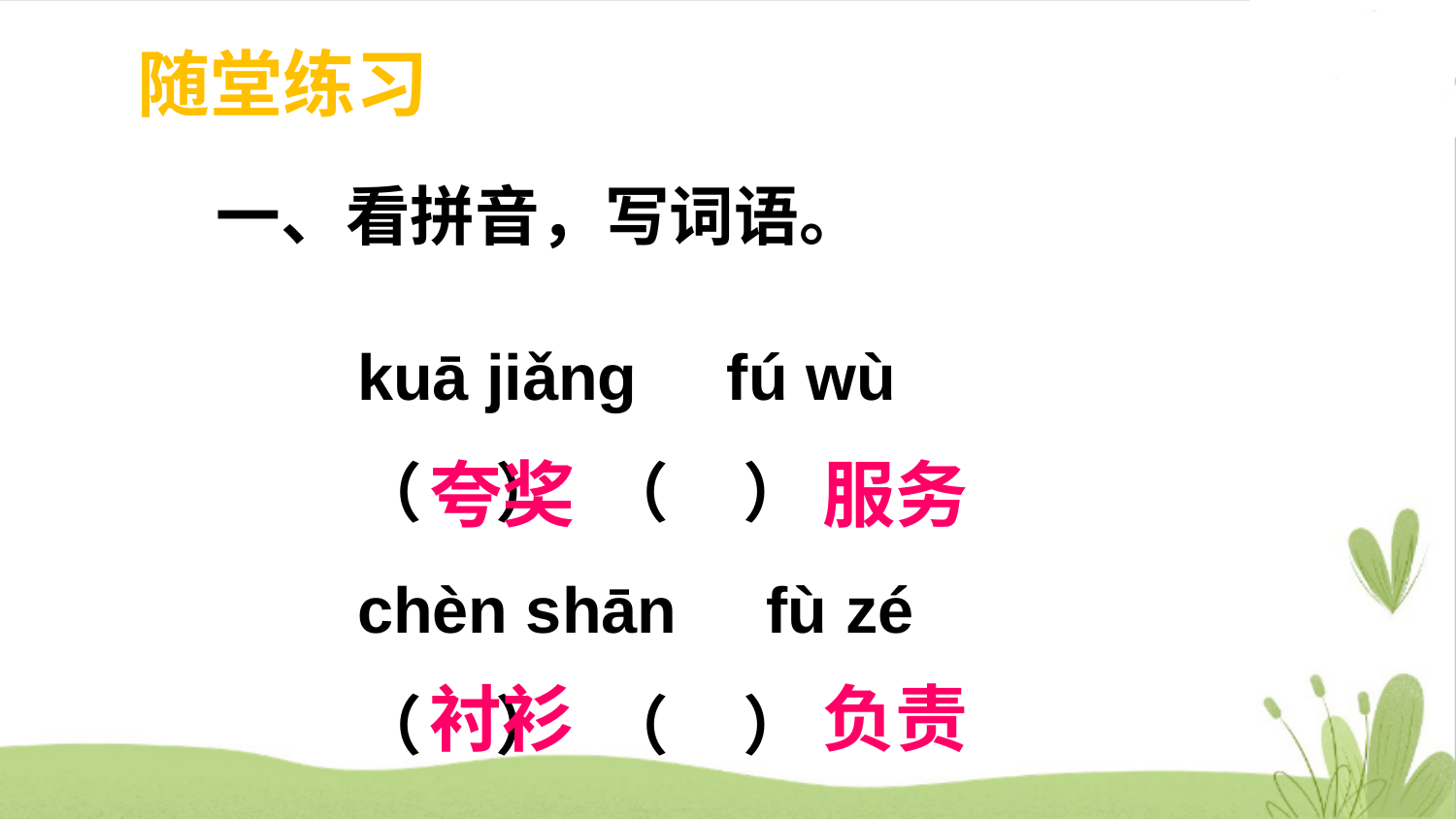

随堂练习
一、看拼音，写词语。
kuā jiǎnɡ     fú wù
（     ）   （     ）
chèn shān     fù zé
（     ）   （     ）
夸奖
服务
衬衫
负责